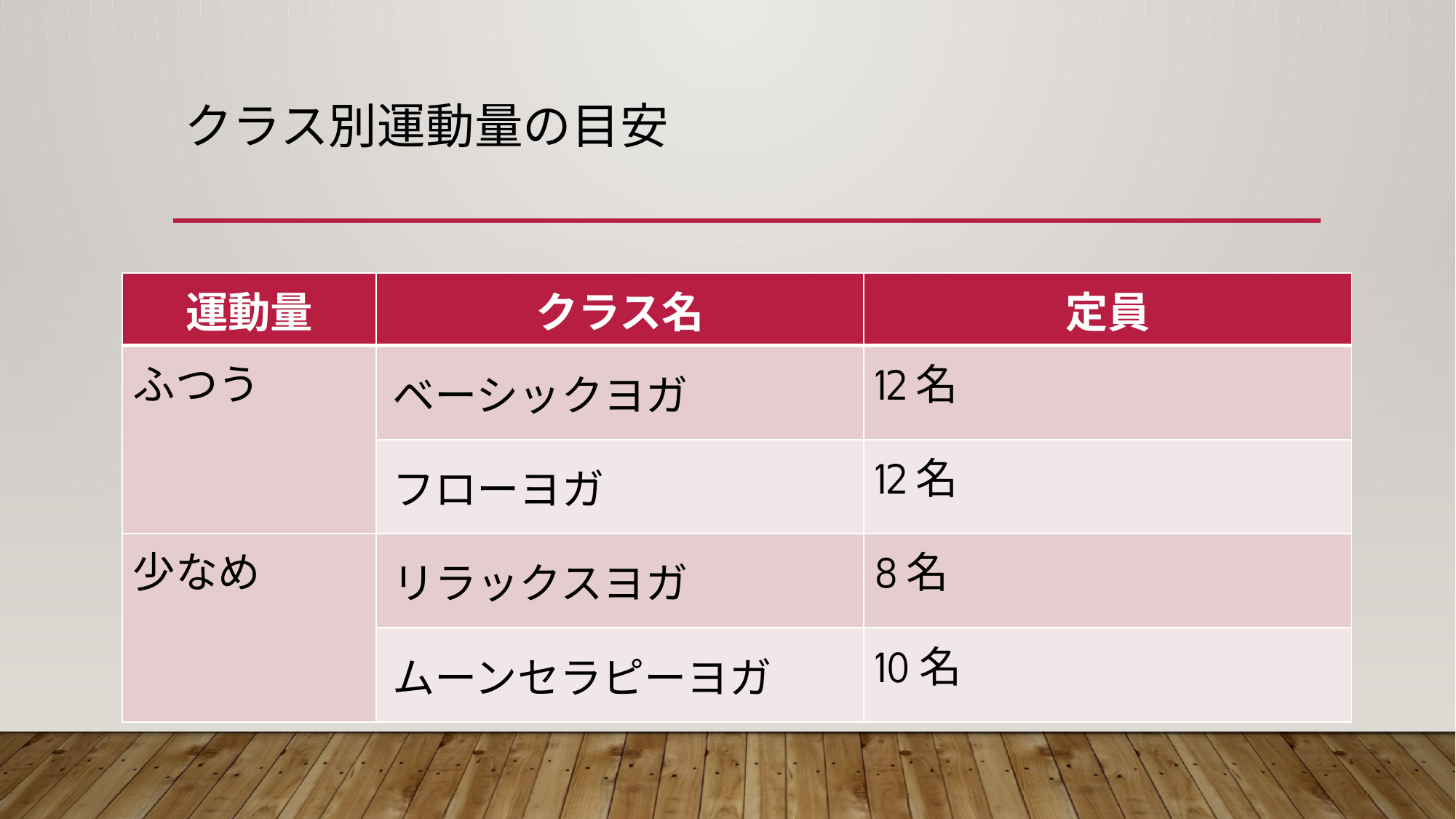

# クラス別運動量の目安
| 運動量 | クラス名 | 定員 |
| --- | --- | --- |
| ふつう | ベーシックヨガ | 12名 |
|  | フローヨガ | 12名 |
| 少なめ | リラックスヨガ | 8名 |
|  | ムーンセラピーヨガ | 10名 |